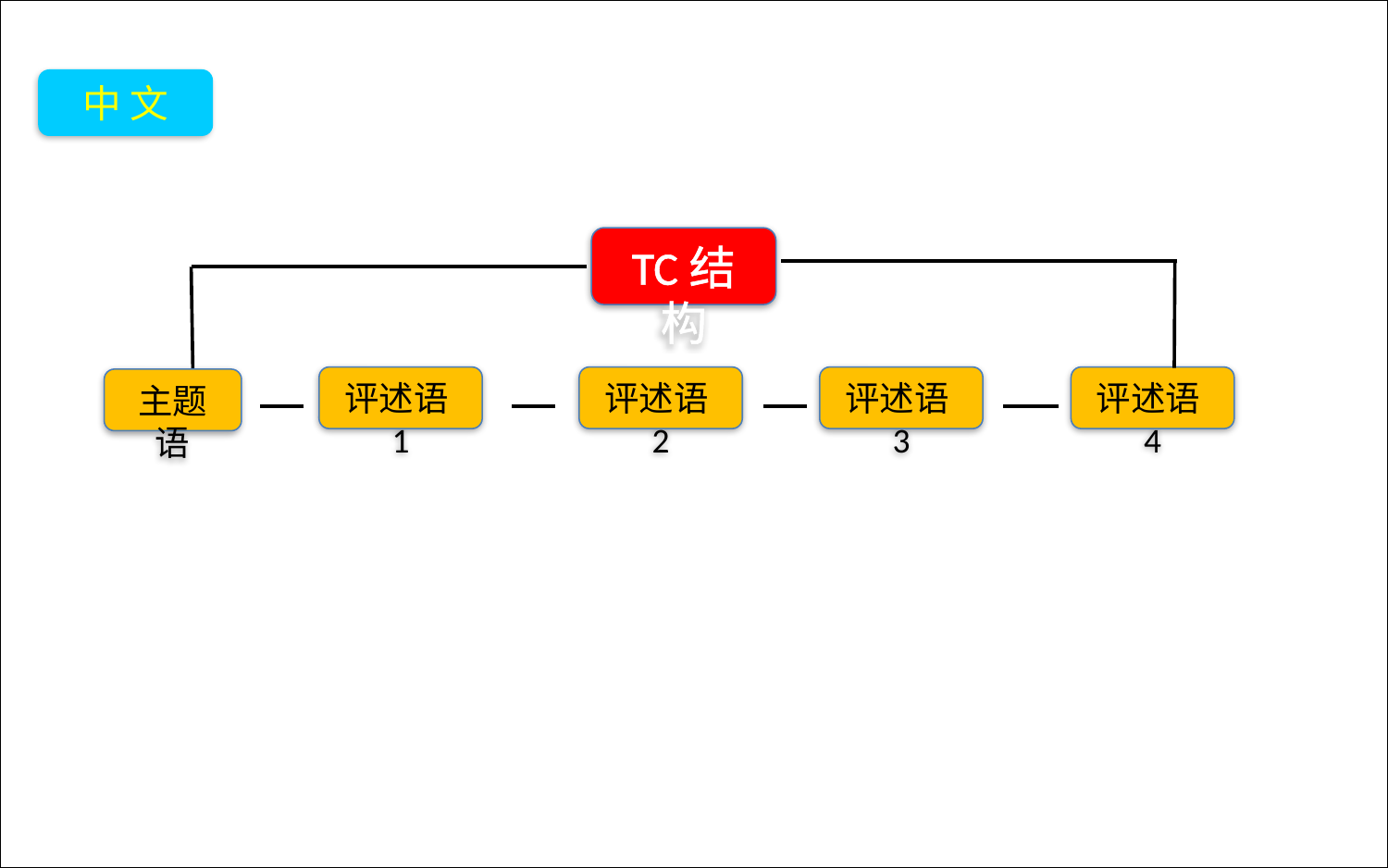

#
中 文

TC结构
评述语1
评述语2
评述语3
评述语4
主题语